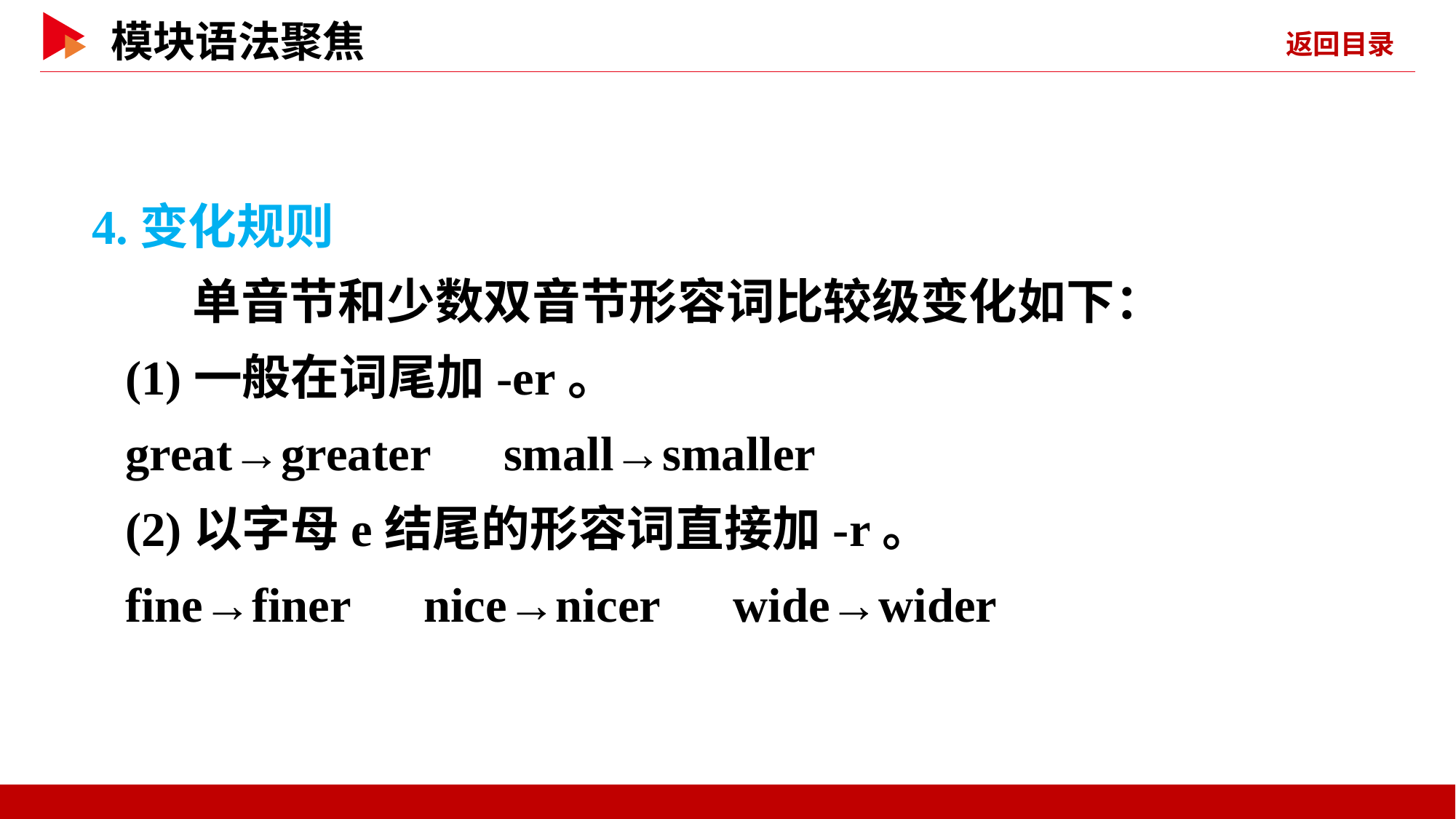

4.变化规则
     单音节和少数双音节形容词比较级变化如下：
(1)一般在词尾加-er。
great→greater　small→smaller
(2)以字母e结尾的形容词直接加-r。
fine→finer　nice→nicer　wide→wider